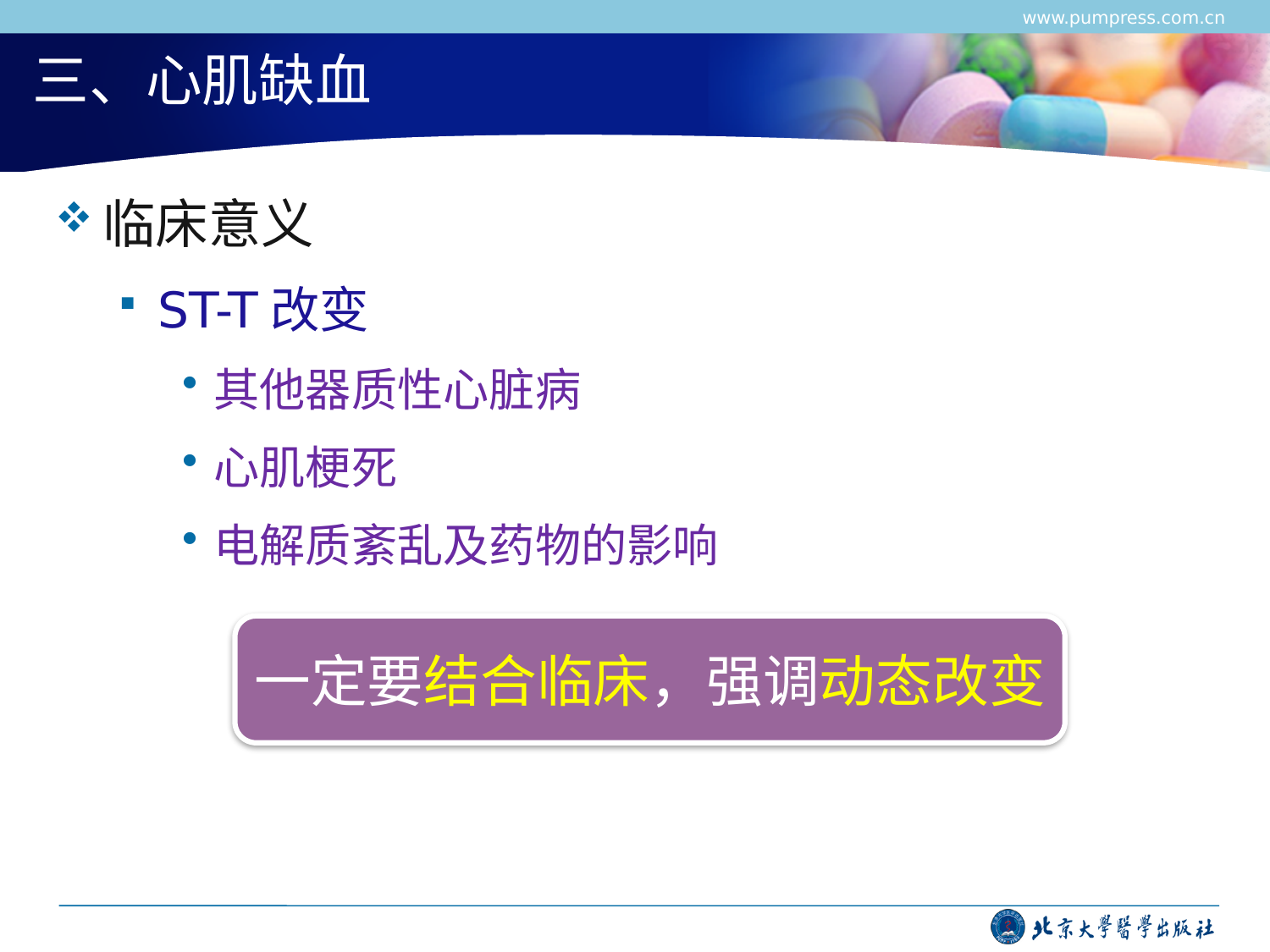

www.pumpress.com.cn
# 三、心肌缺血
临床意义
ST-T改变
其他器质性心脏病
心肌梗死
电解质紊乱及药物的影响
一定要结合临床，强调动态改变